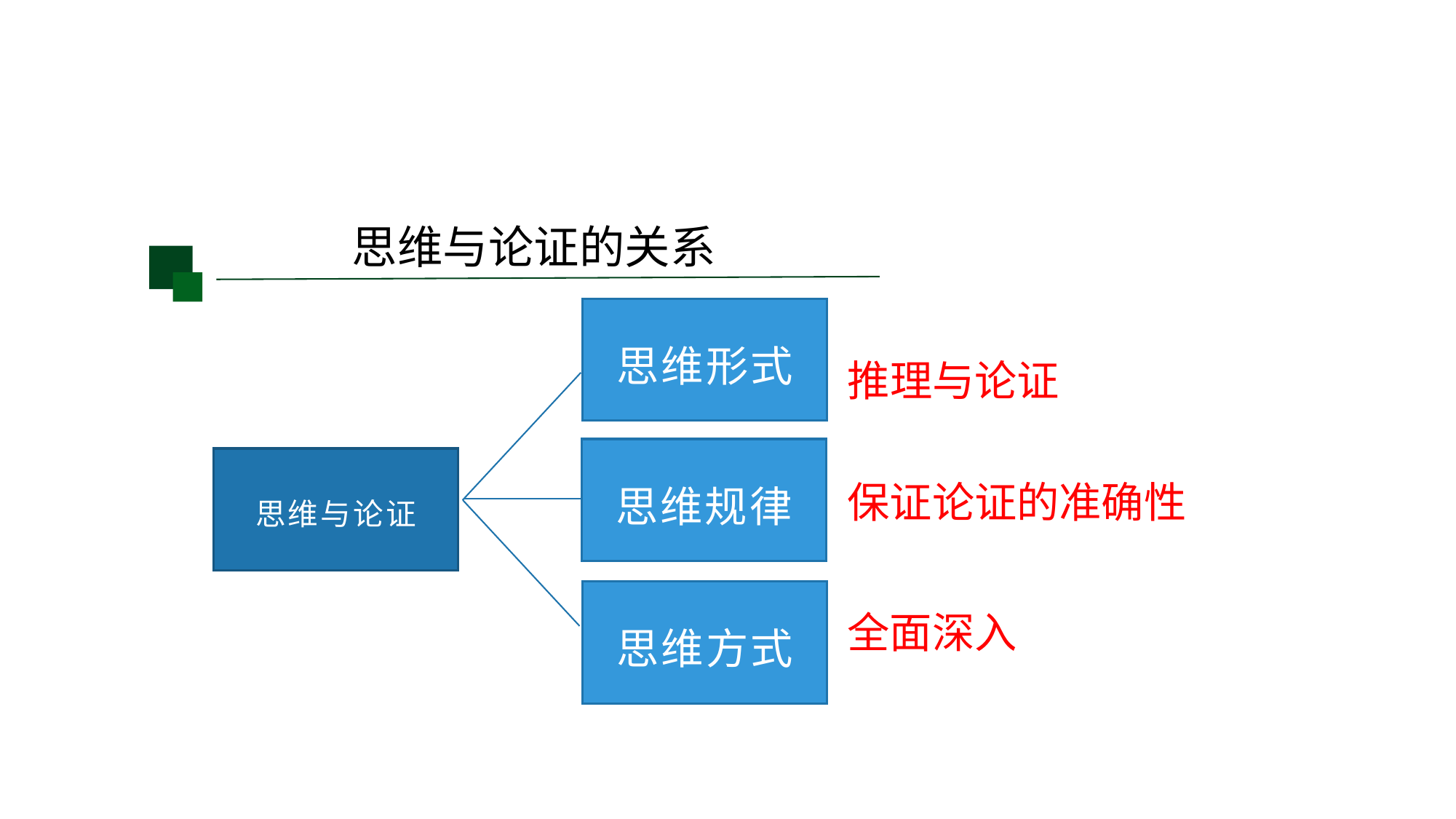

思维与论证的关系

思维形式
推理与论证

思维规律
思维与论证
保证论证的准确性

思维方式
全面深入